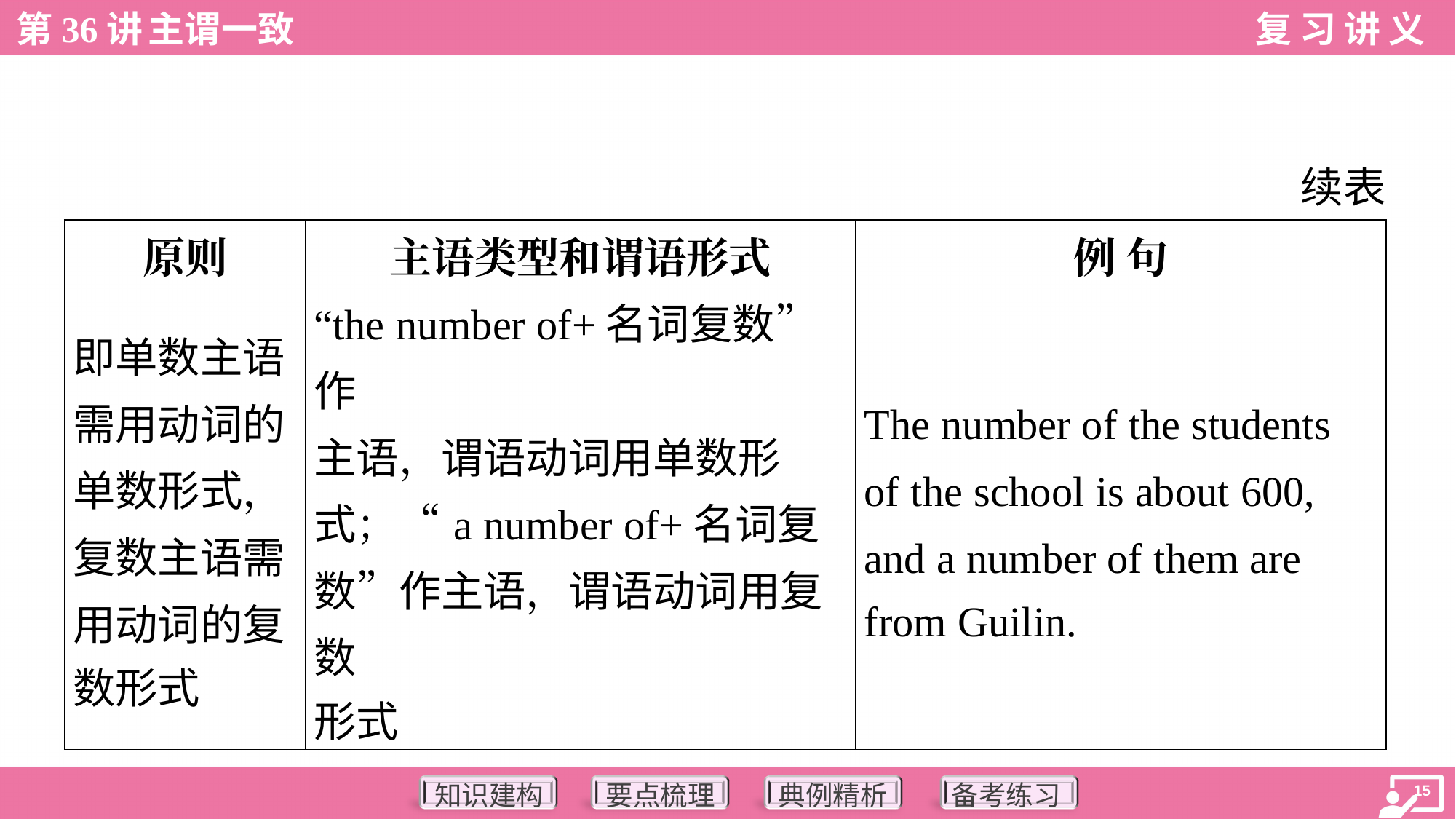

续表
| 原则 | 主语类型和谓语形式 | 例 句 |
| --- | --- | --- |
| 即单数主语 需用动词的 单数形式， 复数主语需 用动词的复 数形式 | “the number of+名词复数”作 主语，谓语动词用单数形 式；“a number of+名词复 数”作主语，谓语动词用复数 形式 | The number of the students of the school is about 600, and a number of them are from Guilin. |